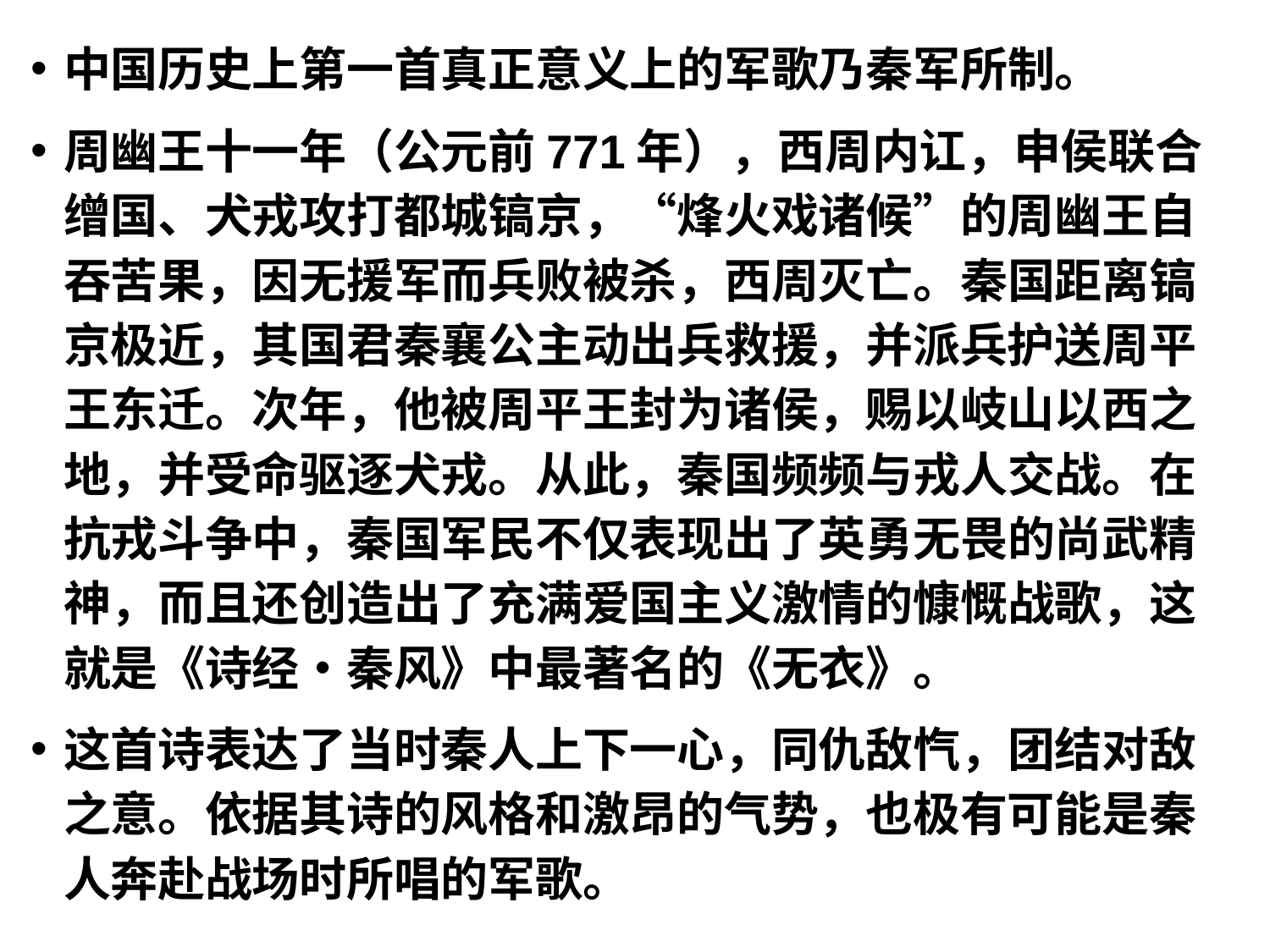

中国历史上第一首真正意义上的军歌乃秦军所制。
周幽王十一年（公元前771年），西周内讧，申侯联合缯国、犬戎攻打都城镐京，“烽火戏诸候”的周幽王自吞苦果，因无援军而兵败被杀，西周灭亡。秦国距离镐京极近，其国君秦襄公主动出兵救援，并派兵护送周平王东迁。次年，他被周平王封为诸侯，赐以岐山以西之地，并受命驱逐犬戎。从此，秦国频频与戎人交战。在抗戎斗争中，秦国军民不仅表现出了英勇无畏的尚武精神，而且还创造出了充满爱国主义激情的慷慨战歌，这就是《诗经•秦风》中最著名的《无衣》。
这首诗表达了当时秦人上下一心，同仇敌忾，团结对敌之意。依据其诗的风格和激昂的气势，也极有可能是秦人奔赴战场时所唱的军歌。